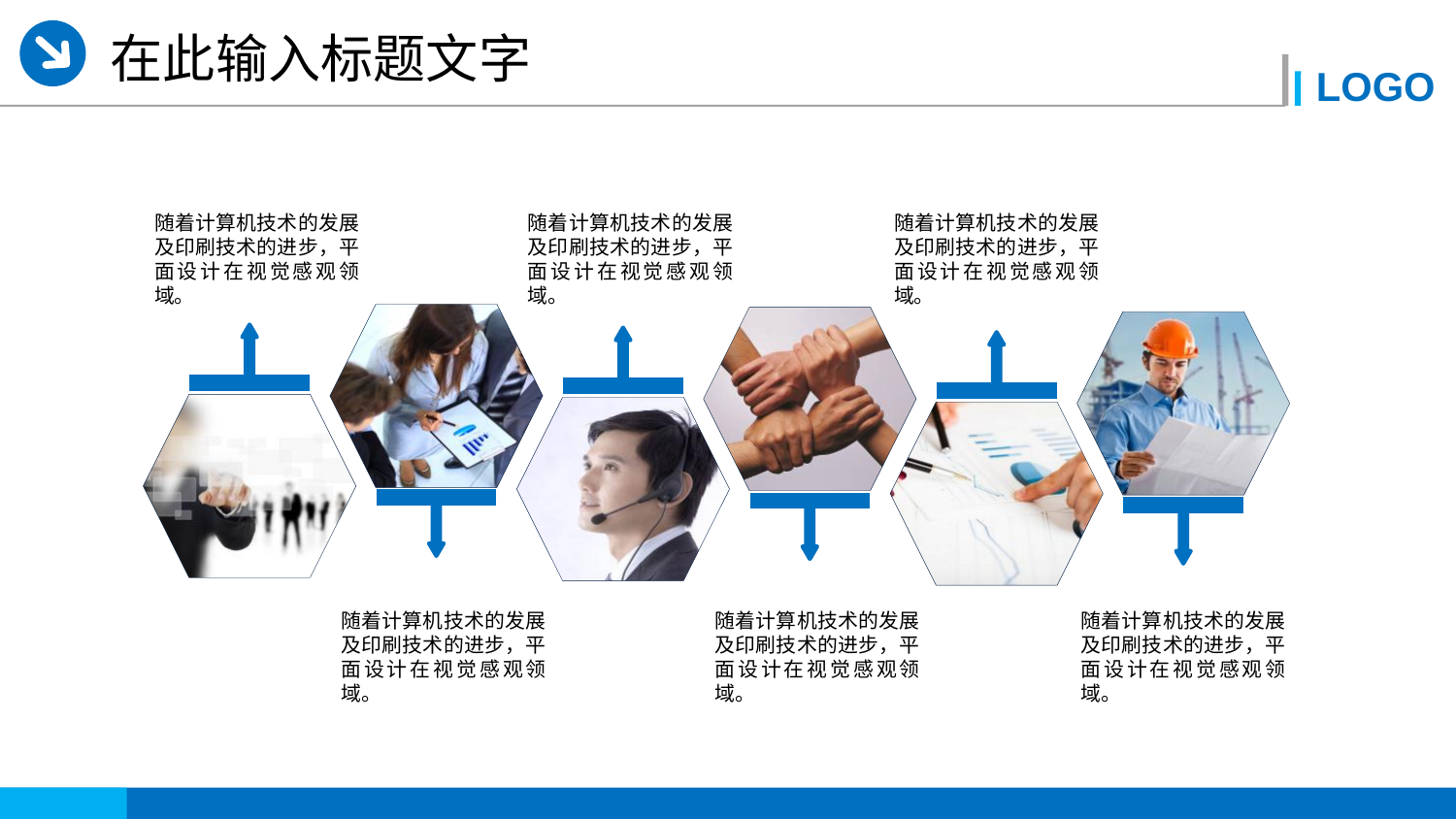

在此输入标题文字
随着计算机技术的发展及印刷技术的进步，平面设计在视觉感观领域。
随着计算机技术的发展及印刷技术的进步，平面设计在视觉感观领域。
随着计算机技术的发展及印刷技术的进步，平面设计在视觉感观领域。

随着计算机技术的发展及印刷技术的进步，平面设计在视觉感观领域。
随着计算机技术的发展及印刷技术的进步，平面设计在视觉感观领域。
随着计算机技术的发展及印刷技术的进步，平面设计在视觉感观领域。